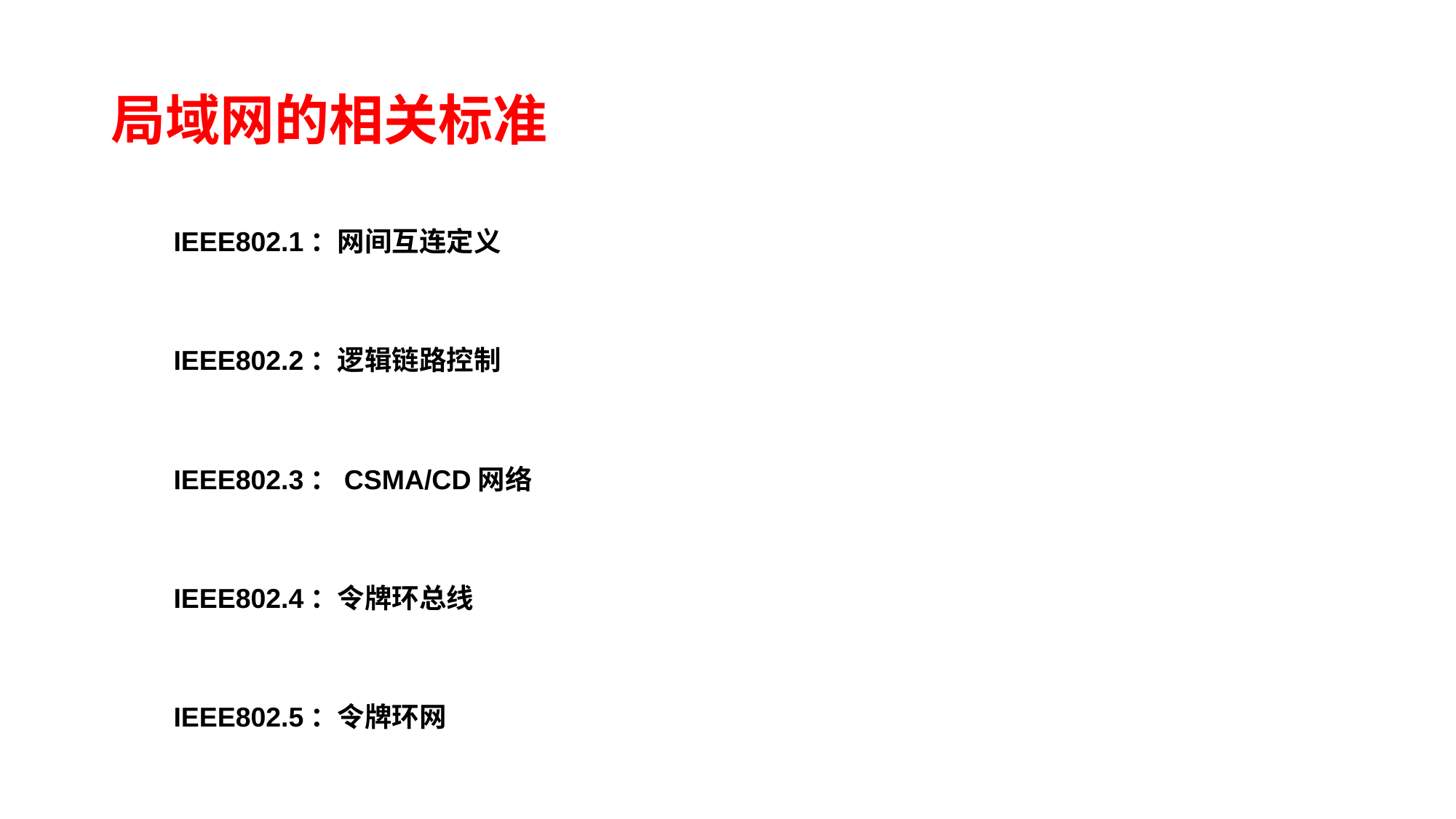

# 局域网的相关标准
IEEE802.1：网间互连定义
IEEE802.2：逻辑链路控制
IEEE802.3：CSMA/CD网络
IEEE802.4：令牌环总线
IEEE802.5：令牌环网